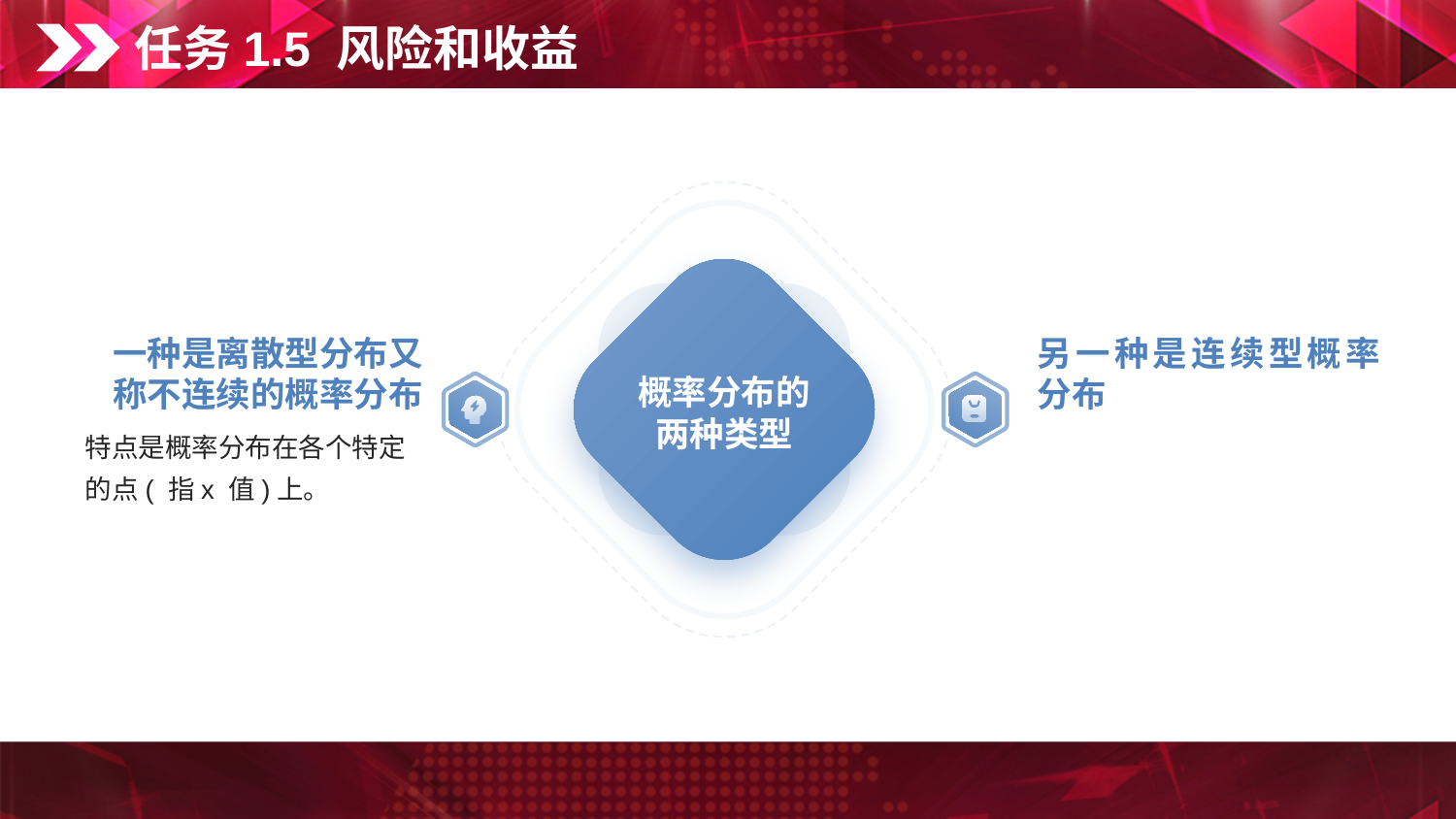

任务1.5 风险和收益

概率分布的两种类型

一种是离散型分布又称不连续的概率分布
另一种是连续型概率分布

特点是概率分布在各个特定的点( 指x 值)上。